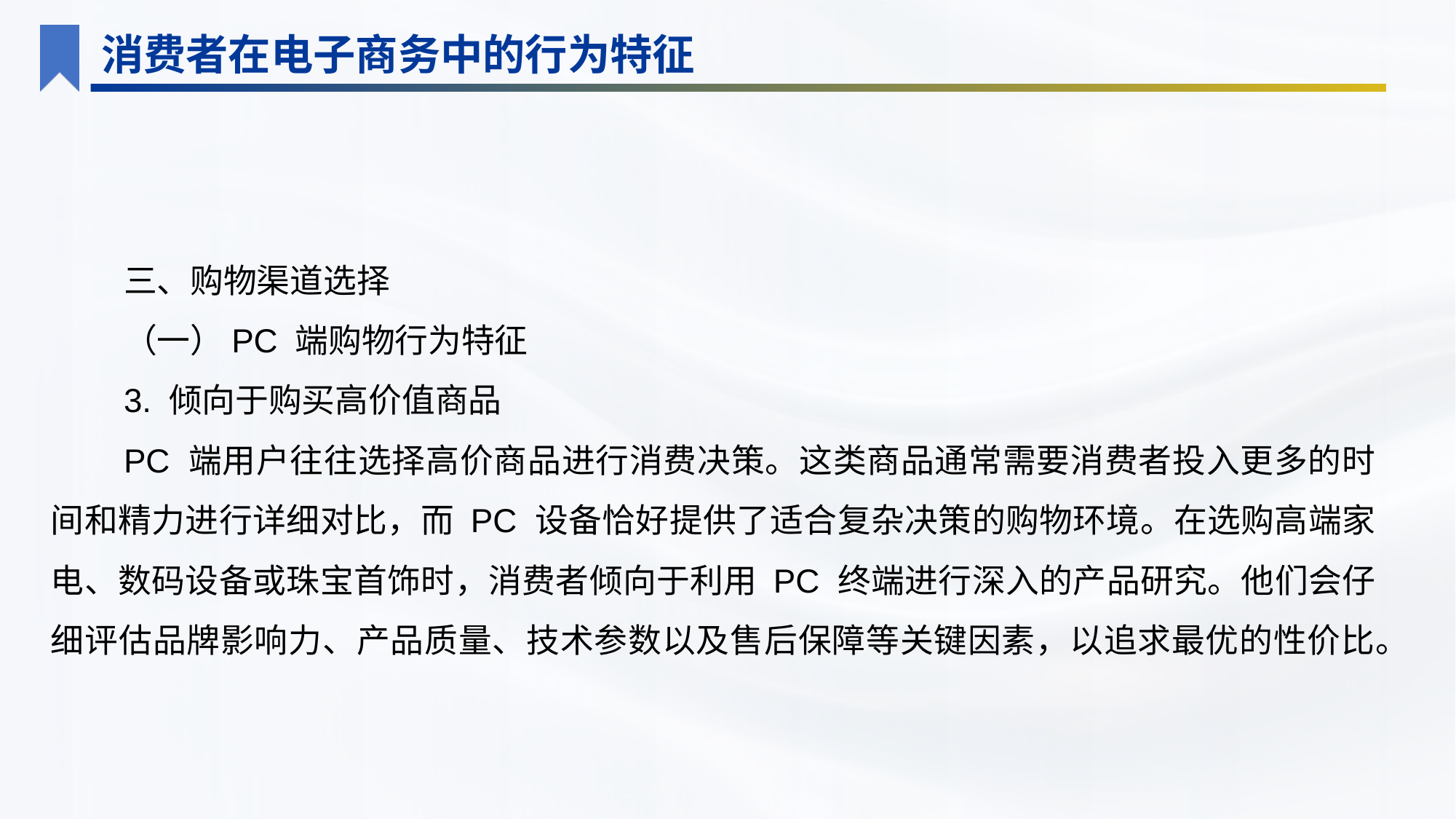

消费者在电子商务中的行为特征
三、购物渠道选择
（一）PC 端购物行为特征
3. 倾向于购买高价值商品
PC 端用户往往选择高价商品进行消费决策。这类商品通常需要消费者投入更多的时间和精力进行详细对比，而 PC 设备恰好提供了适合复杂决策的购物环境。在选购高端家电、数码设备或珠宝首饰时，消费者倾向于利用 PC 终端进行深入的产品研究。他们会仔细评估品牌影响力、产品质量、技术参数以及售后保障等关键因素，以追求最优的性价比。